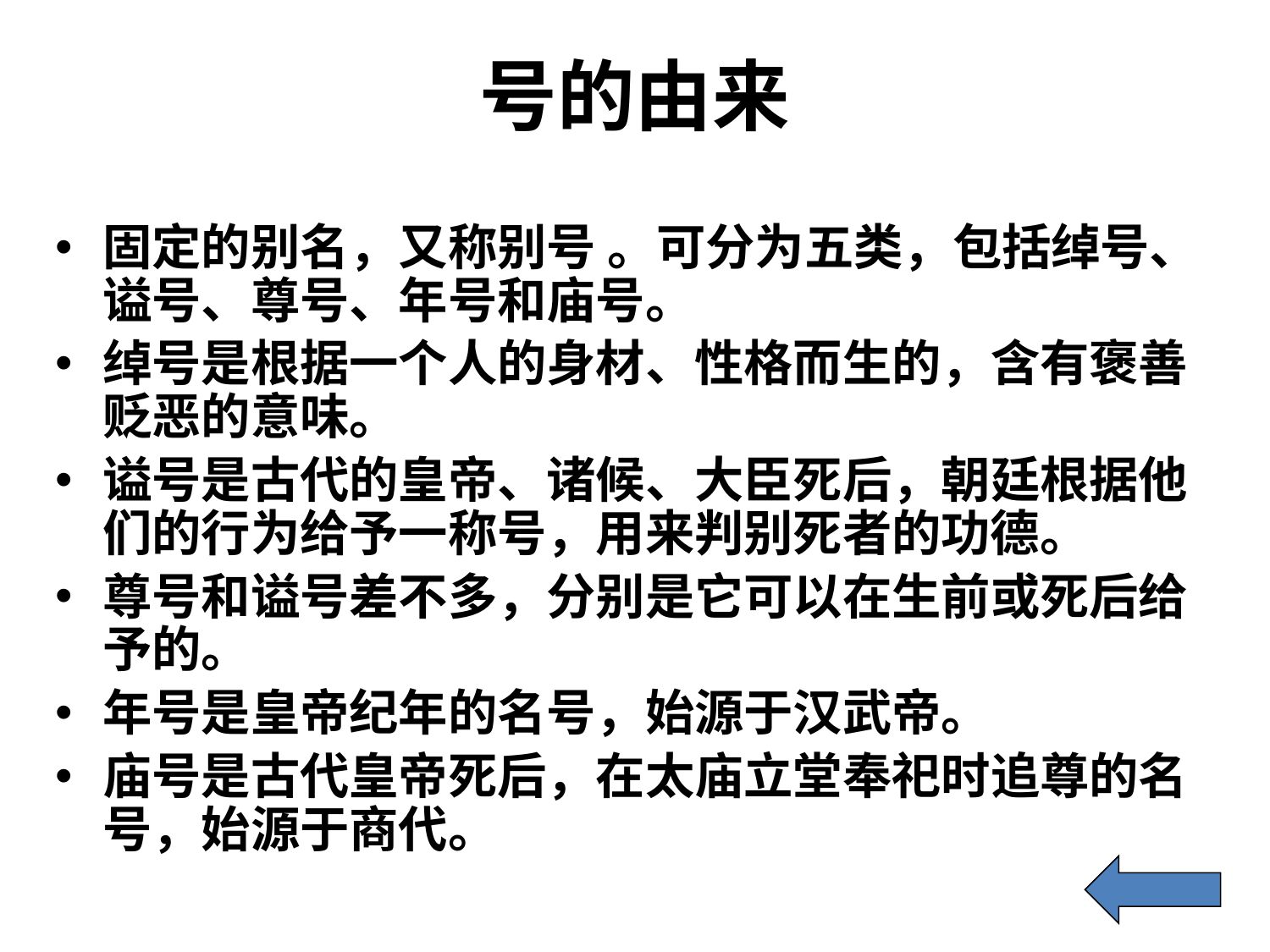

号的由来
固定的别名，又称别号 。可分为五类，包括绰号、谥号、尊号、年号和庙号。
绰号是根据一个人的身材、性格而生的，含有褒善贬恶的意味。
谥号是古代的皇帝、诸候、大臣死后，朝廷根据他们的行为给予一称号，用来判别死者的功德。
尊号和谥号差不多，分别是它可以在生前或死后给予的。
年号是皇帝纪年的名号，始源于汉武帝。
庙号是古代皇帝死后，在太庙立堂奉祀时追尊的名号，始源于商代。